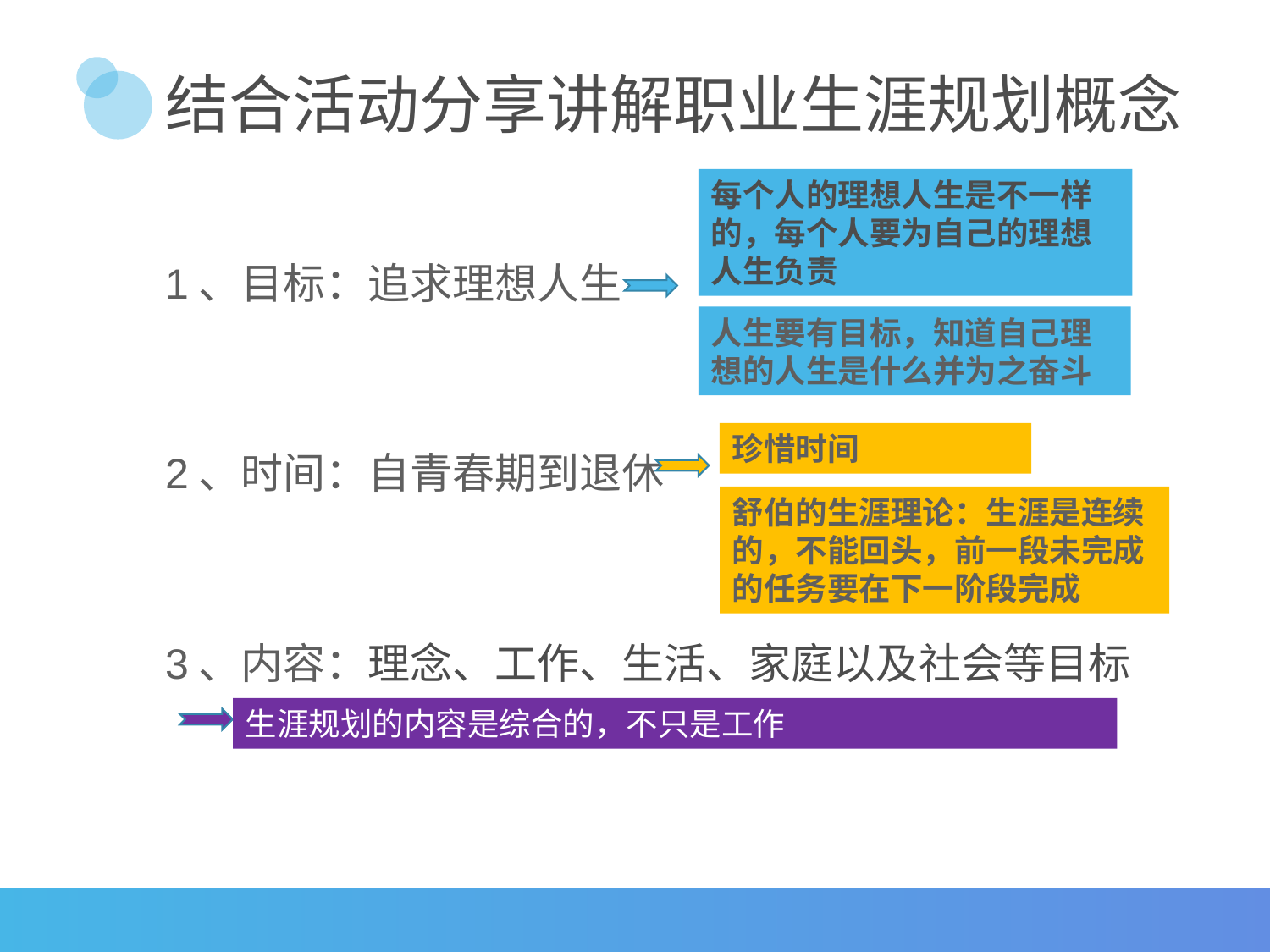

# 结合活动分享讲解职业生涯规划概念
每个人的理想人生是不一样的，每个人要为自己的理想人生负责
1、目标：追求理想人生

2、时间：自青春期到退休

3、内容：理念、工作、生活、家庭以及社会等目标

人生要有目标，知道自己理想的人生是什么并为之奋斗
珍惜时间

舒伯的生涯理论：生涯是连续的，不能回头，前一段未完成的任务要在下一阶段完成
生涯规划的内容是综合的，不只是工作